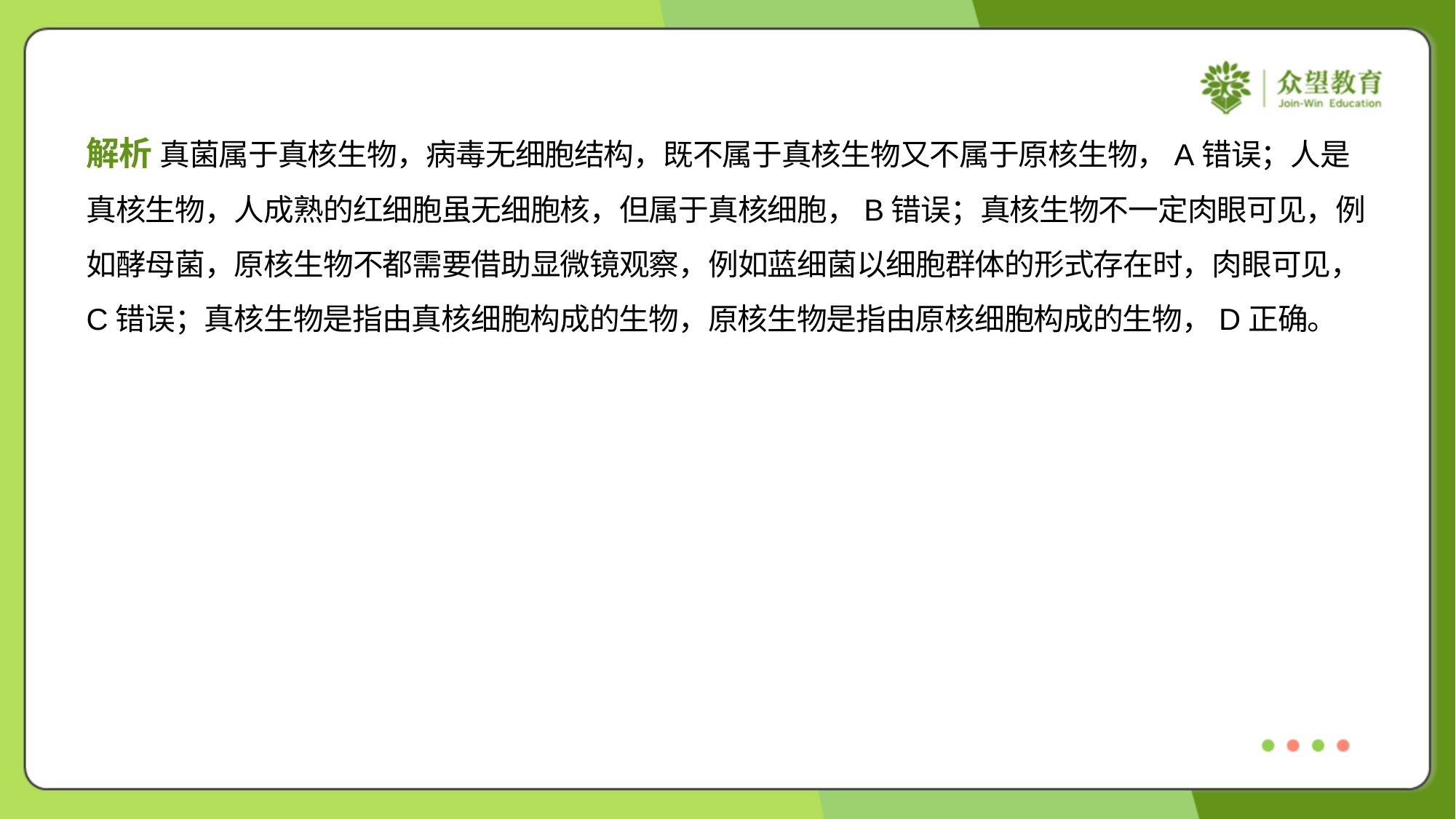

解析 真菌属于真核生物，病毒无细胞结构，既不属于真核生物又不属于原核生物，A错误；人是
真核生物，人成熟的红细胞虽无细胞核，但属于真核细胞，B错误；真核生物不一定肉眼可见，例
如酵母菌，原核生物不都需要借助显微镜观察，例如蓝细菌以细胞群体的形式存在时，肉眼可见，
C错误；真核生物是指由真核细胞构成的生物，原核生物是指由原核细胞构成的生物，D正确。